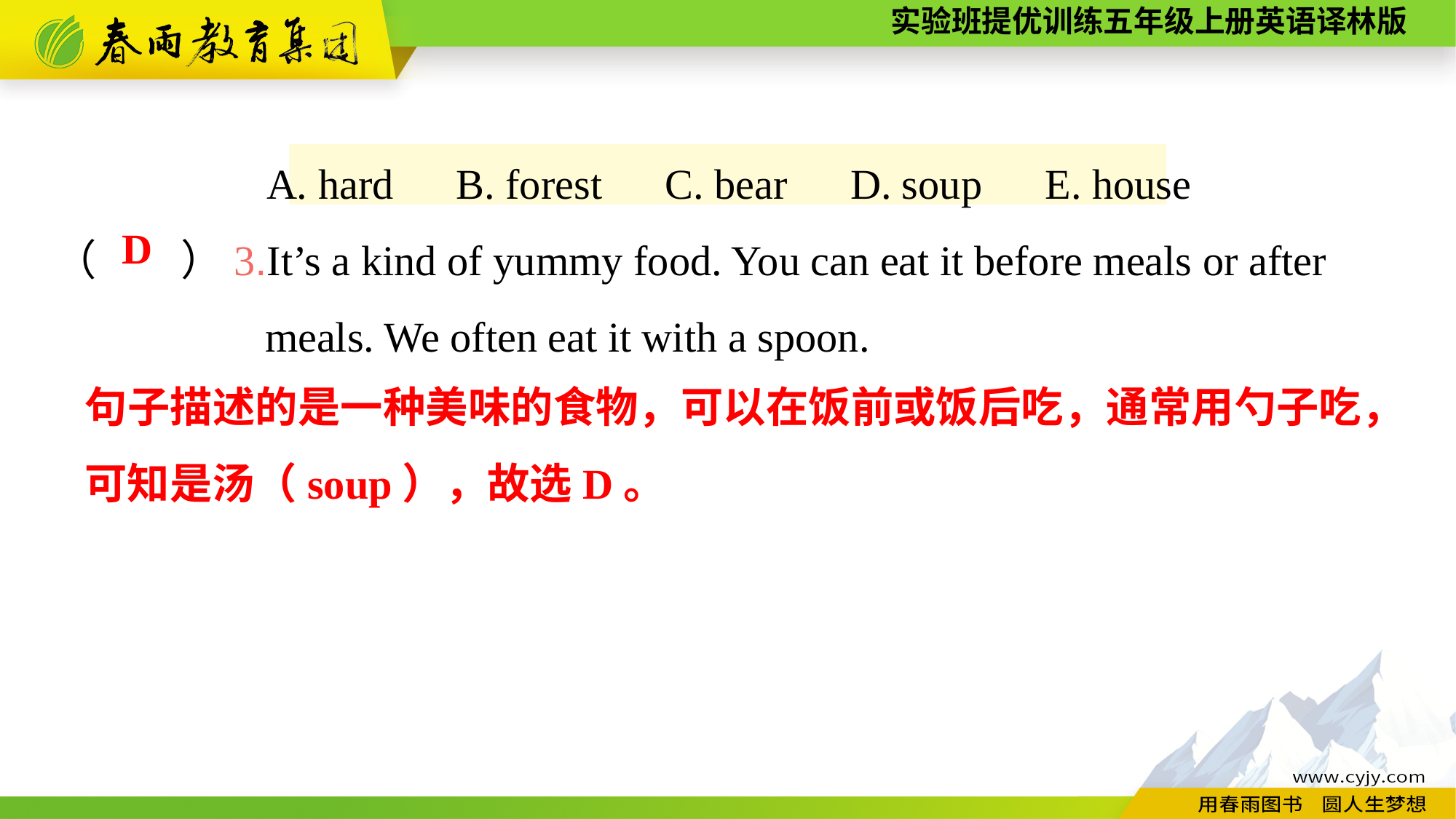

A. hard　B. forest　C. bear　D. soup　E. house
（　　）3.It’s a kind of yummy food. You can eat it before meals or after
                    meals. We often eat it with a spoon.

D
句子描述的是一种美味的食物，可以在饭前或饭后吃，通常用勺子吃，可知是汤（soup），故选D。